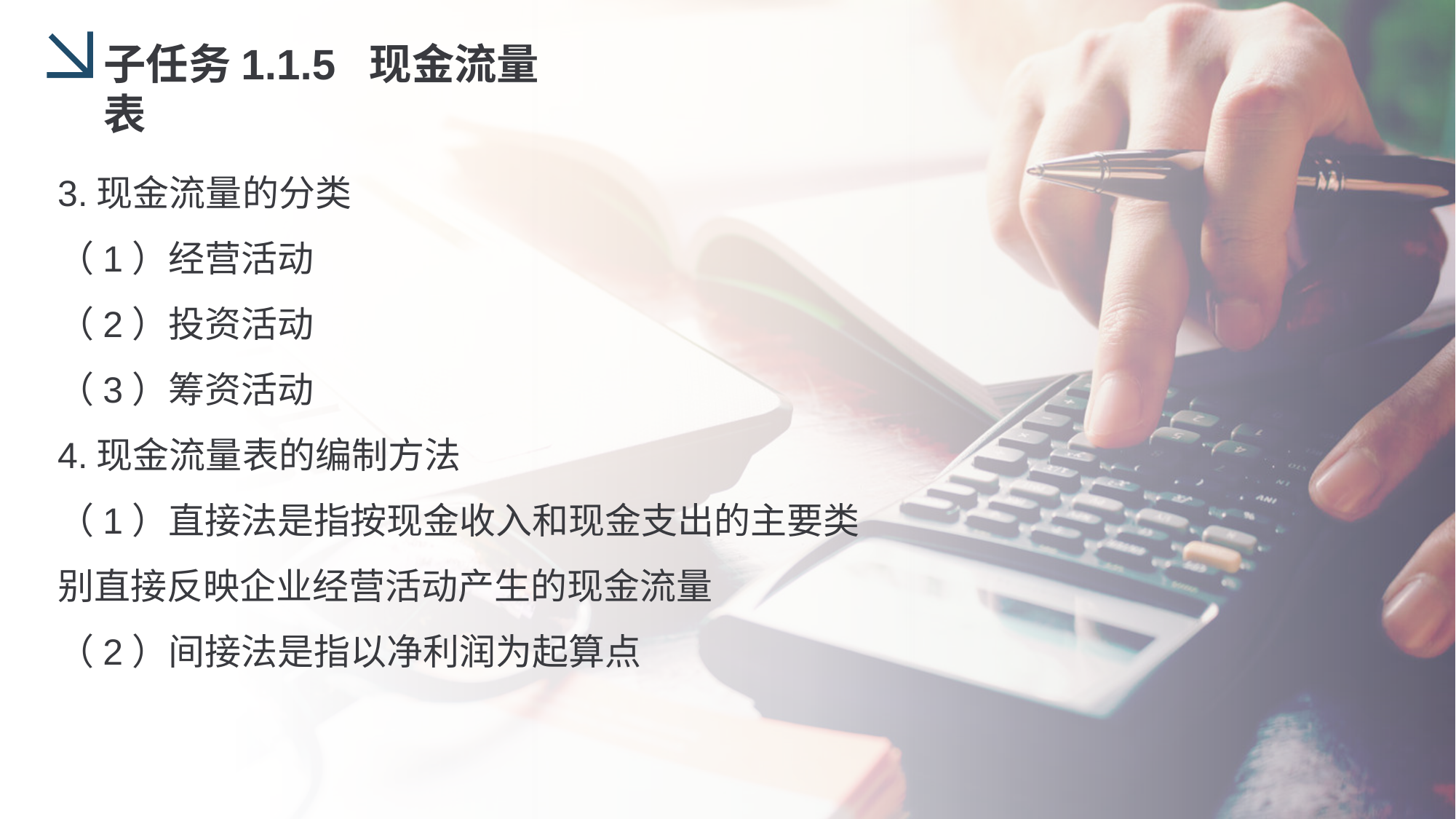

子任务1.1.5  现金流量表
3.现金流量的分类
（1）经营活动
（2）投资活动
（3）筹资活动
4.现金流量表的编制方法
（1）直接法是指按现金收入和现金支出的主要类别直接反映企业经营活动产生的现金流量
（2）间接法是指以净利润为起算点